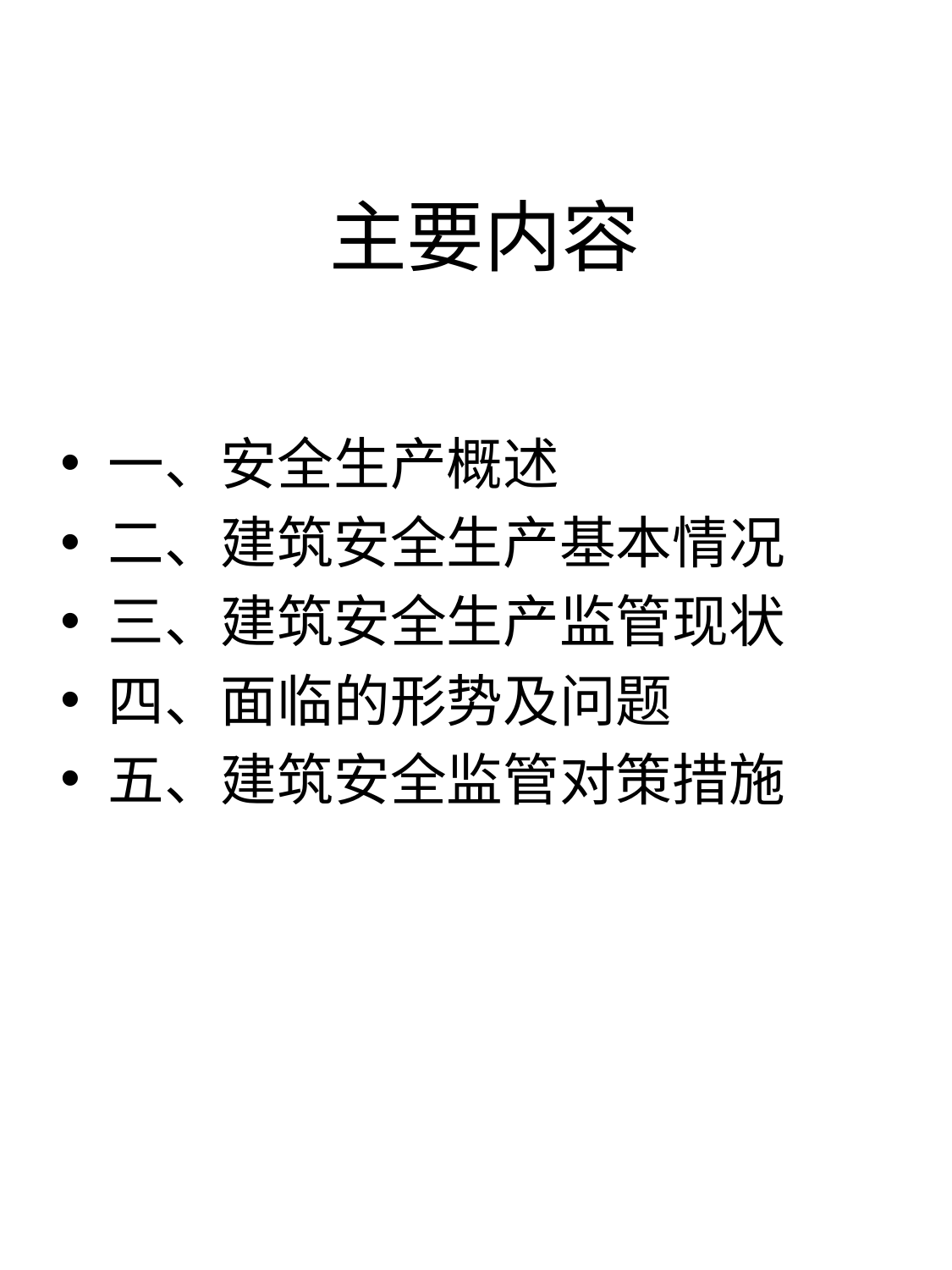

# 主要内容
一、安全生产概述
二、建筑安全生产基本情况
三、建筑安全生产监管现状
四、面临的形势及问题
五、建筑安全监管对策措施